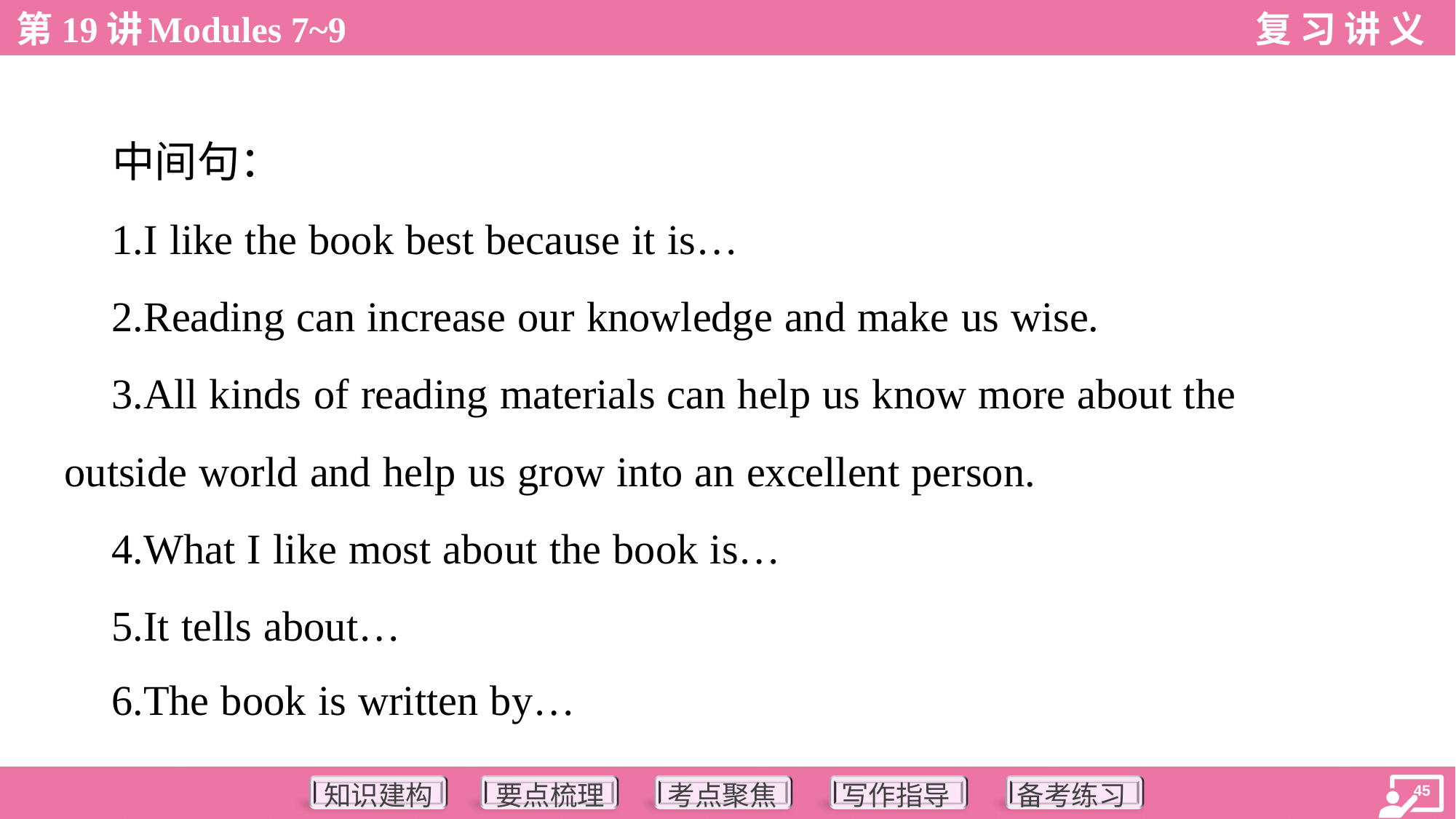

中间句：
    1.I like the book best because it is…
    2.Reading can increase our knowledge and make us wise.
    3.All kinds of reading materials can help us know more about the
outside world and help us grow into an excellent person.
    4.What I like most about the book is…
    5.It tells about…
    6.The book is written by…